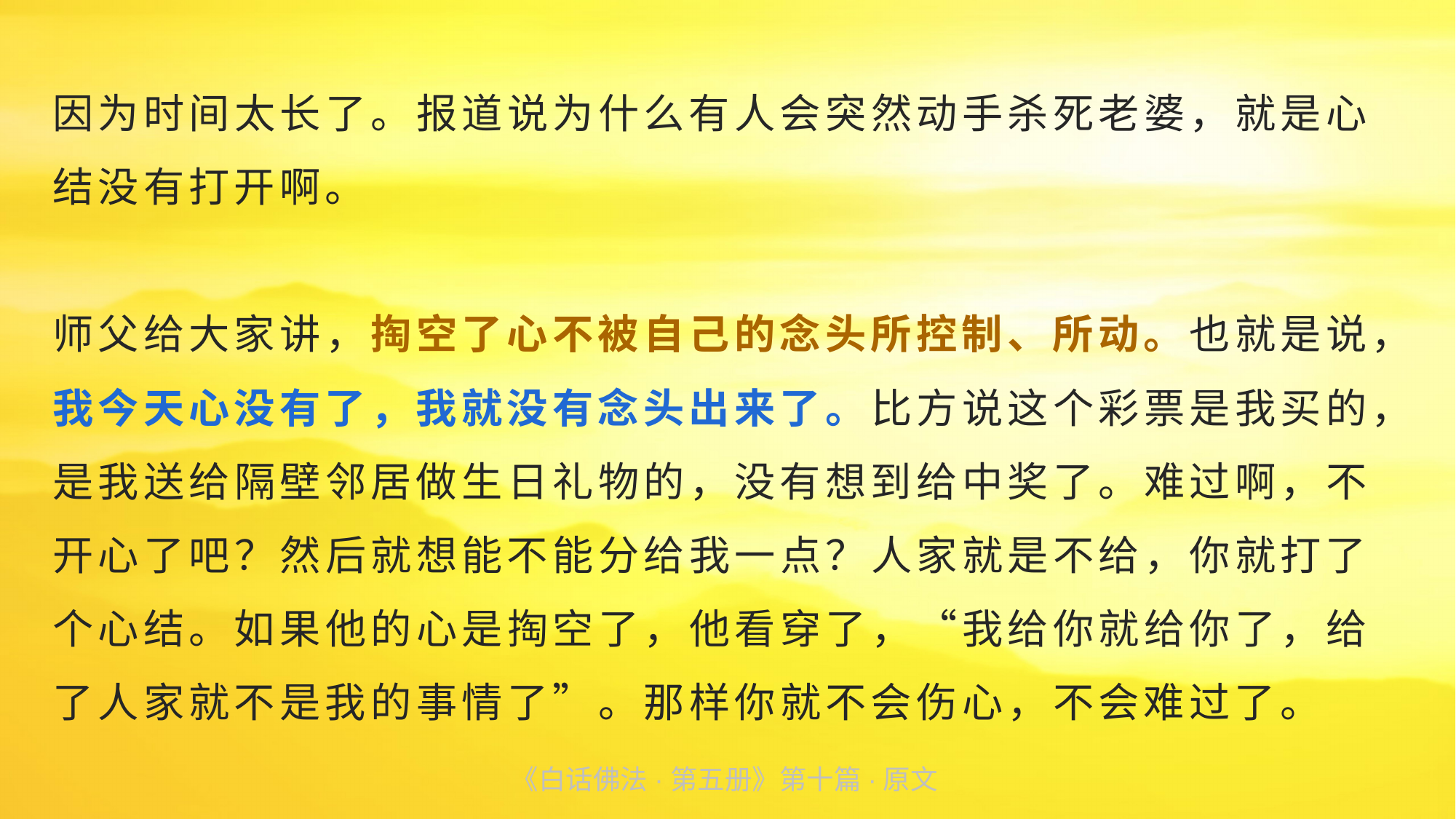

因为时间太长了。报道说为什么有人会突然动手杀死老婆，就是心结没有打开啊。

师父给大家讲，掏空了心不被自己的念头所控制、所动。也就是说，我今天心没有了，我就没有念头出来了。比方说这个彩票是我买的，是我送给隔壁邻居做生日礼物的，没有想到给中奖了。难过啊，不开心了吧？然后就想能不能分给我一点？人家就是不给，你就打了个心结。如果他的心是掏空了，他看穿了，“我给你就给你了，给了人家就不是我的事情了”。那样你就不会伤心，不会难过了。
《白话佛法·第五册》第十篇·原文